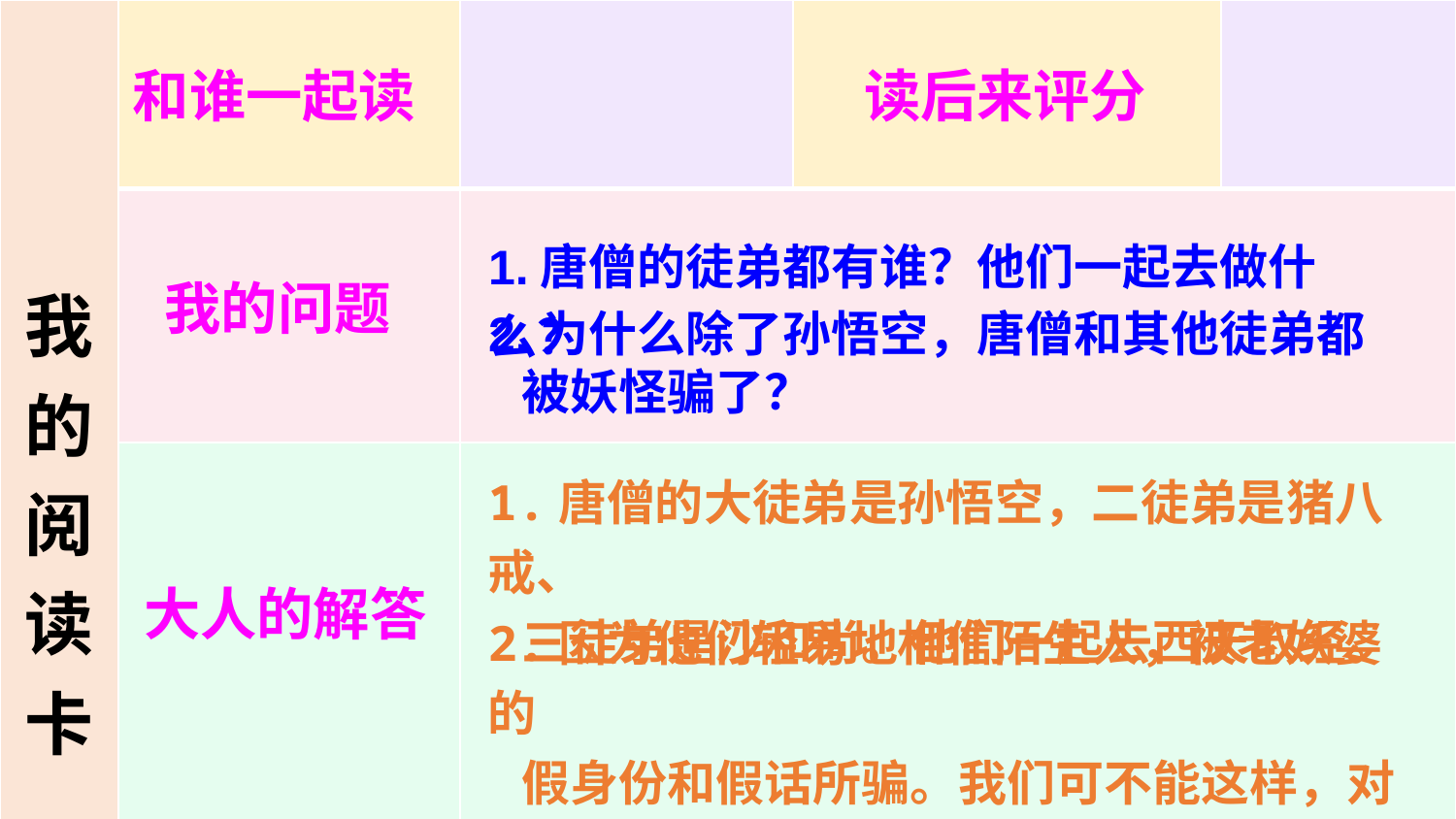

| 我的阅读卡 |  |  |  |  |
| --- | --- | --- | --- | --- |
|  |  |  |  |  |
|  |  |  |  |  |
读后来评分
和谁一起读
1.唐僧的徒弟都有谁？他们一起去做什么？
我的问题
制作阅读卡
2.为什么除了孙悟空，唐僧和其他徒弟都
  被妖怪骗了？
1.唐僧的大徒弟是孙悟空，二徒弟是猪八戒、
  三徒弟是沙和尚。他们一起去西天取经。
大人的解答
2.因为他们轻易地相信陌生人，被老妖婆的
  假身份和假话所骗。我们可不能这样，对
  人对事要分清好恶。